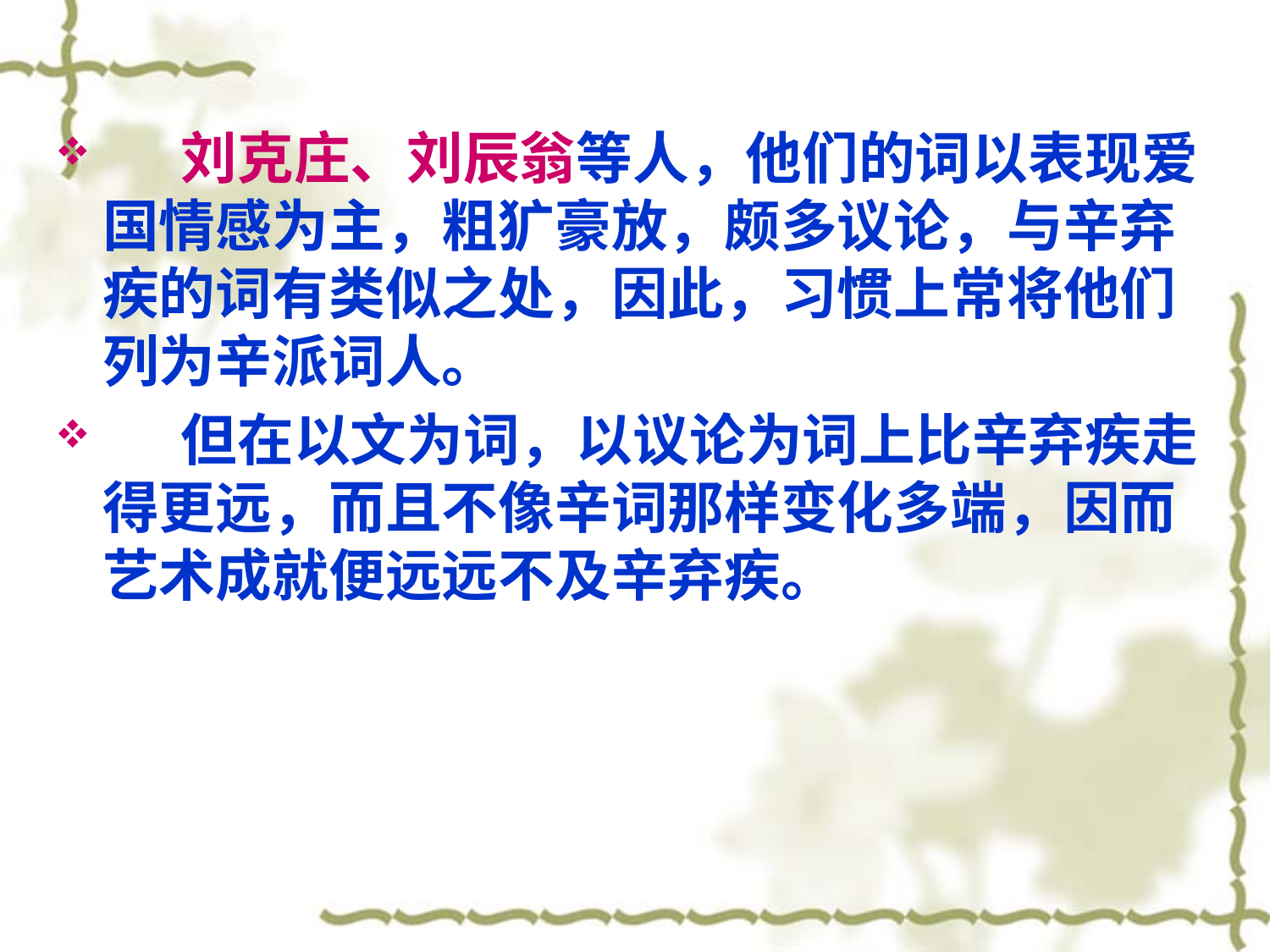

#
     刘克庄、刘辰翁等人，他们的词以表现爱国情感为主，粗犷豪放，颇多议论，与辛弃疾的词有类似之处，因此，习惯上常将他们列为辛派词人。
     但在以文为词，以议论为词上比辛弃疾走得更远，而且不像辛词那样变化多端，因而艺术成就便远远不及辛弃疾。